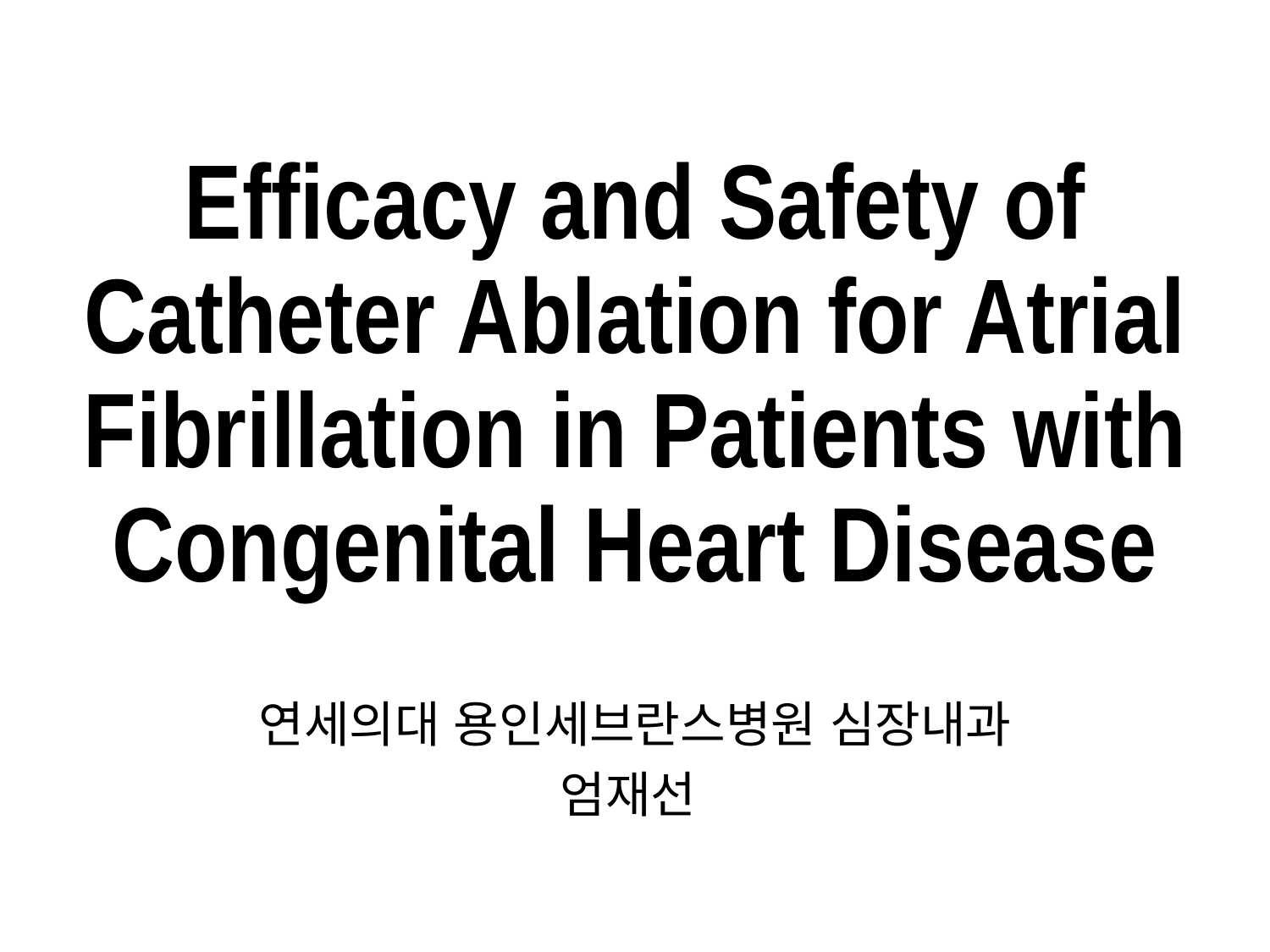

# Efficacy and Safety of Catheter Ablation for Atrial Fibrillation in Patients with Congenital Heart Disease
연세의대 용인세브란스병원 심장내과
엄재선